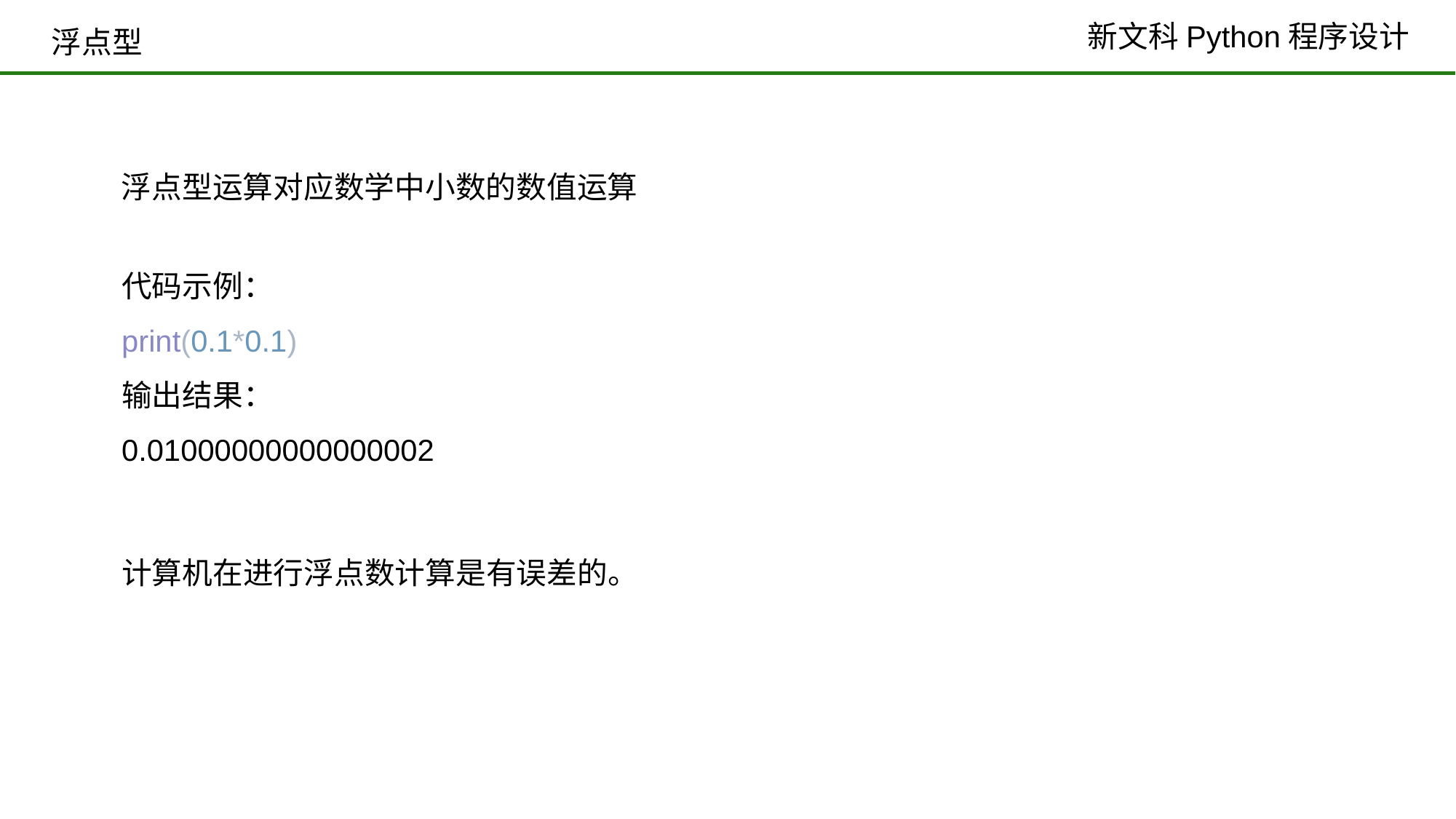

浮点型
浮点型运算对应数学中小数的数值运算
代码示例：
print(0.1*0.1)
输出结果：
0.01000000000000002
计算机在进行浮点数计算是有误差的。